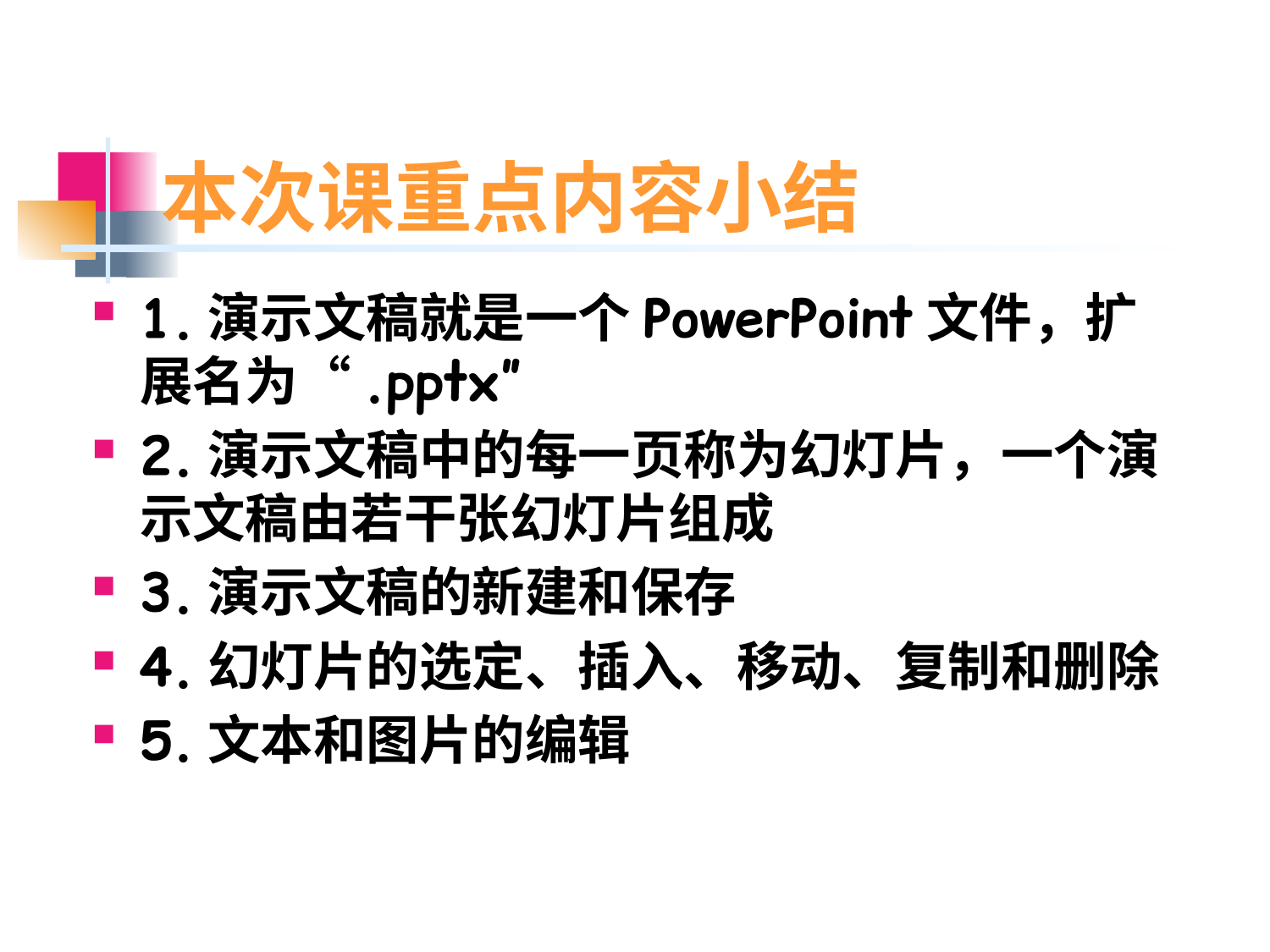

# 本次课重点内容小结
1.演示文稿就是一个PowerPoint文件，扩展名为“.pptx”
2.演示文稿中的每一页称为幻灯片，一个演示文稿由若干张幻灯片组成
3.演示文稿的新建和保存
4.幻灯片的选定、插入、移动、复制和删除
5.文本和图片的编辑